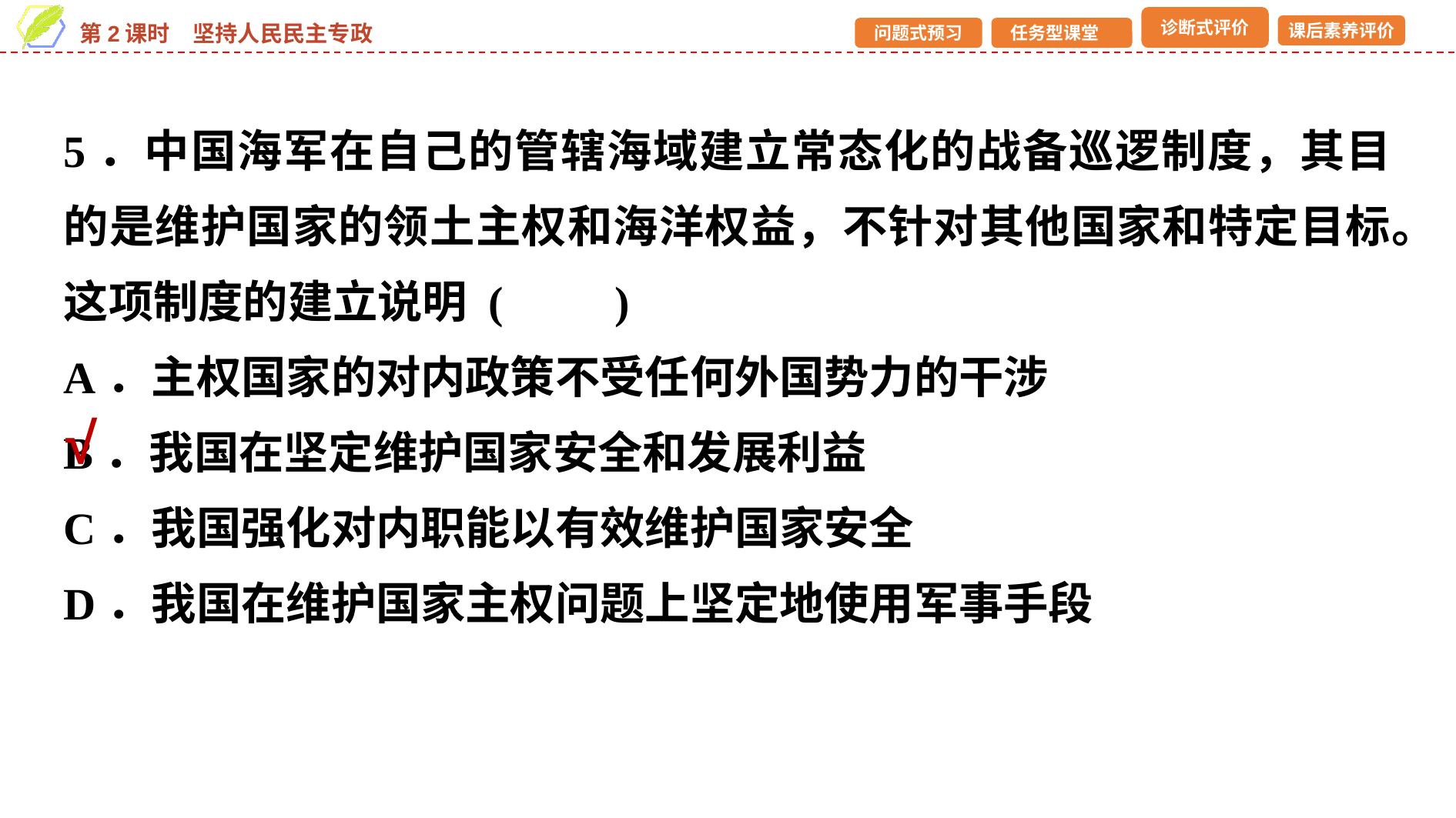

5．中国海军在自己的管辖海域建立常态化的战备巡逻制度，其目的是维护国家的领土主权和海洋权益，不针对其他国家和特定目标。这项制度的建立说明 (　　)
A．主权国家的对内政策不受任何外国势力的干涉
B．我国在坚定维护国家安全和发展利益
C．我国强化对内职能以有效维护国家安全
D．我国在维护国家主权问题上坚定地使用军事手段
√